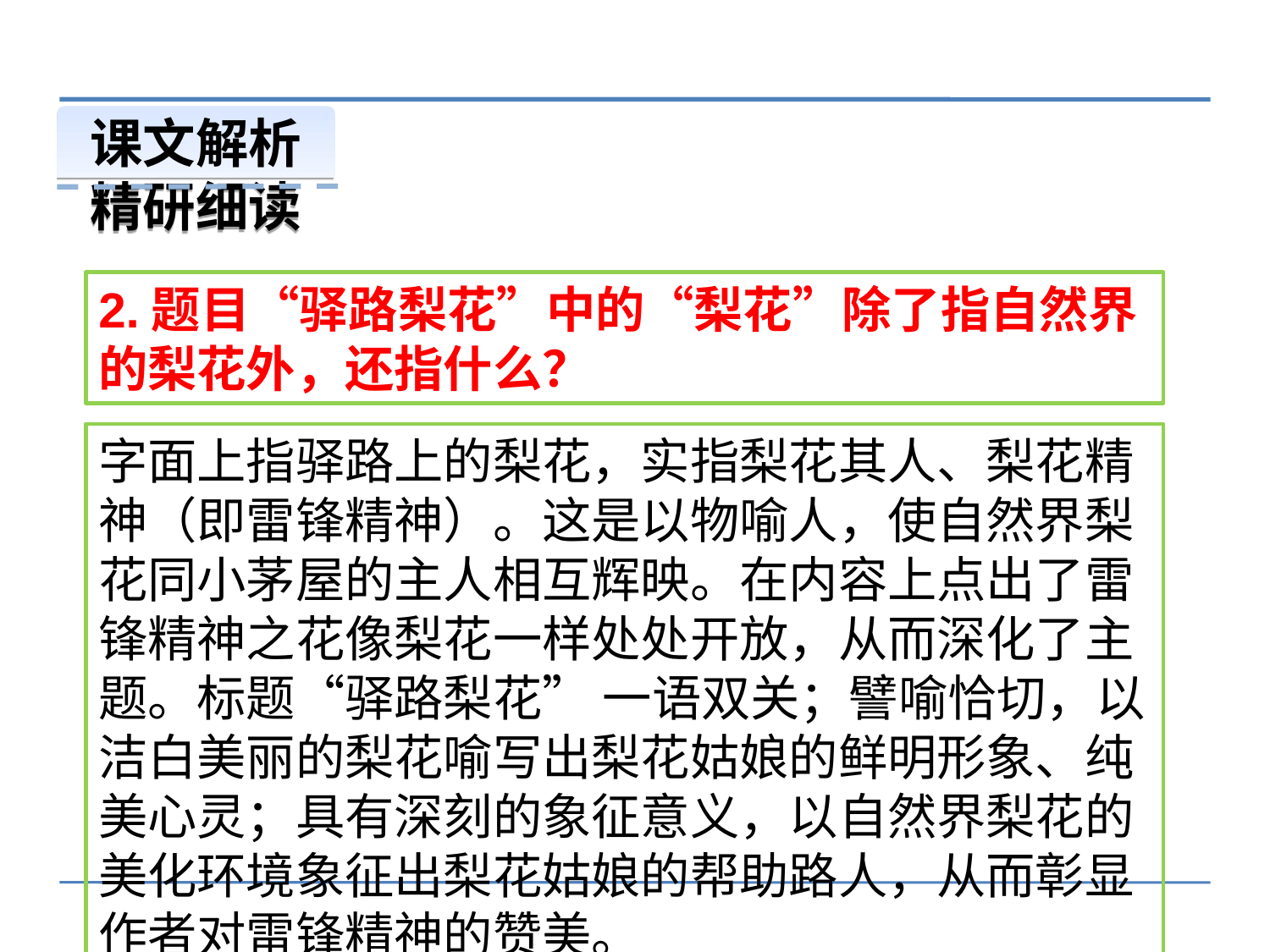

课文解析
精研细读

2.题目“驿路梨花”中的“梨花”除了指自然界的梨花外，还指什么？
字面上指驿路上的梨花，实指梨花其人、梨花精神（即雷锋精神）。这是以物喻人，使自然界梨花同小茅屋的主人相互辉映。在内容上点出了雷锋精神之花像梨花一样处处开放，从而深化了主题。标题“驿路梨花” 一语双关；譬喻恰切，以洁白美丽的梨花喻写出梨花姑娘的鲜明形象、纯美心灵；具有深刻的象征意义，以自然界梨花的美化环境象征出梨花姑娘的帮助路人，从而彰显作者对雷锋精神的赞美。